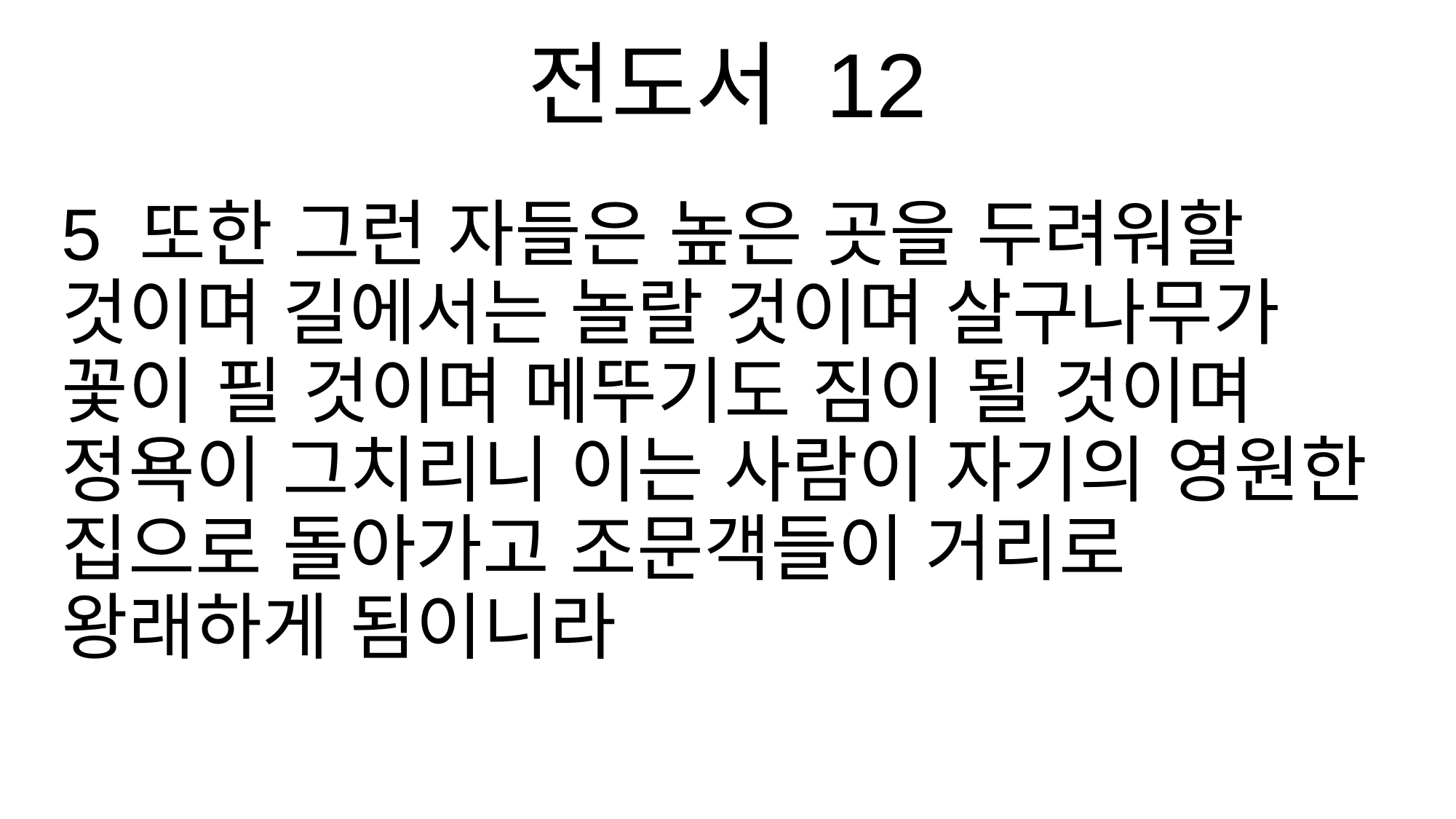

전도서 12
5 또한 그런 자들은 높은 곳을 두려워할 것이며 길에서는 놀랄 것이며 살구나무가 꽃이 필 것이며 메뚜기도 짐이 될 것이며 정욕이 그치리니 이는 사람이 자기의 영원한 집으로 돌아가고 조문객들이 거리로 왕래하게 됨이니라